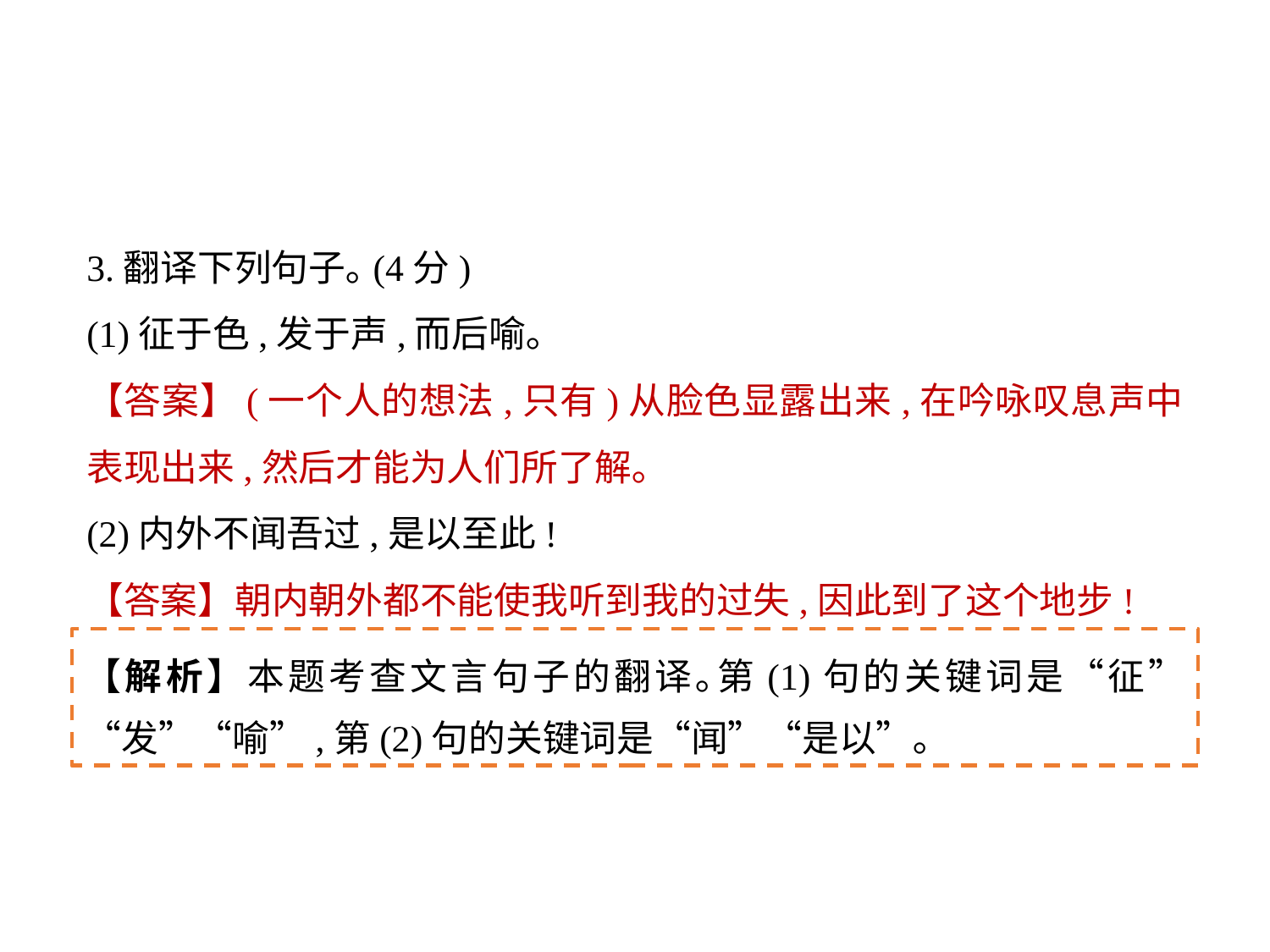

3.翻译下列句子｡(4分)
(1)征于色,发于声,而后喻｡
【答案】(一个人的想法,只有)从脸色显露出来,在吟咏叹息声中表现出来,然后才能为人们所了解｡
(2)内外不闻吾过,是以至此!
【答案】朝内朝外都不能使我听到我的过失,因此到了这个地步!
【解析】本题考查文言句子的翻译｡第(1)句的关键词是“征”“发”“喻”,第(2)句的关键词是“闻”“是以”｡